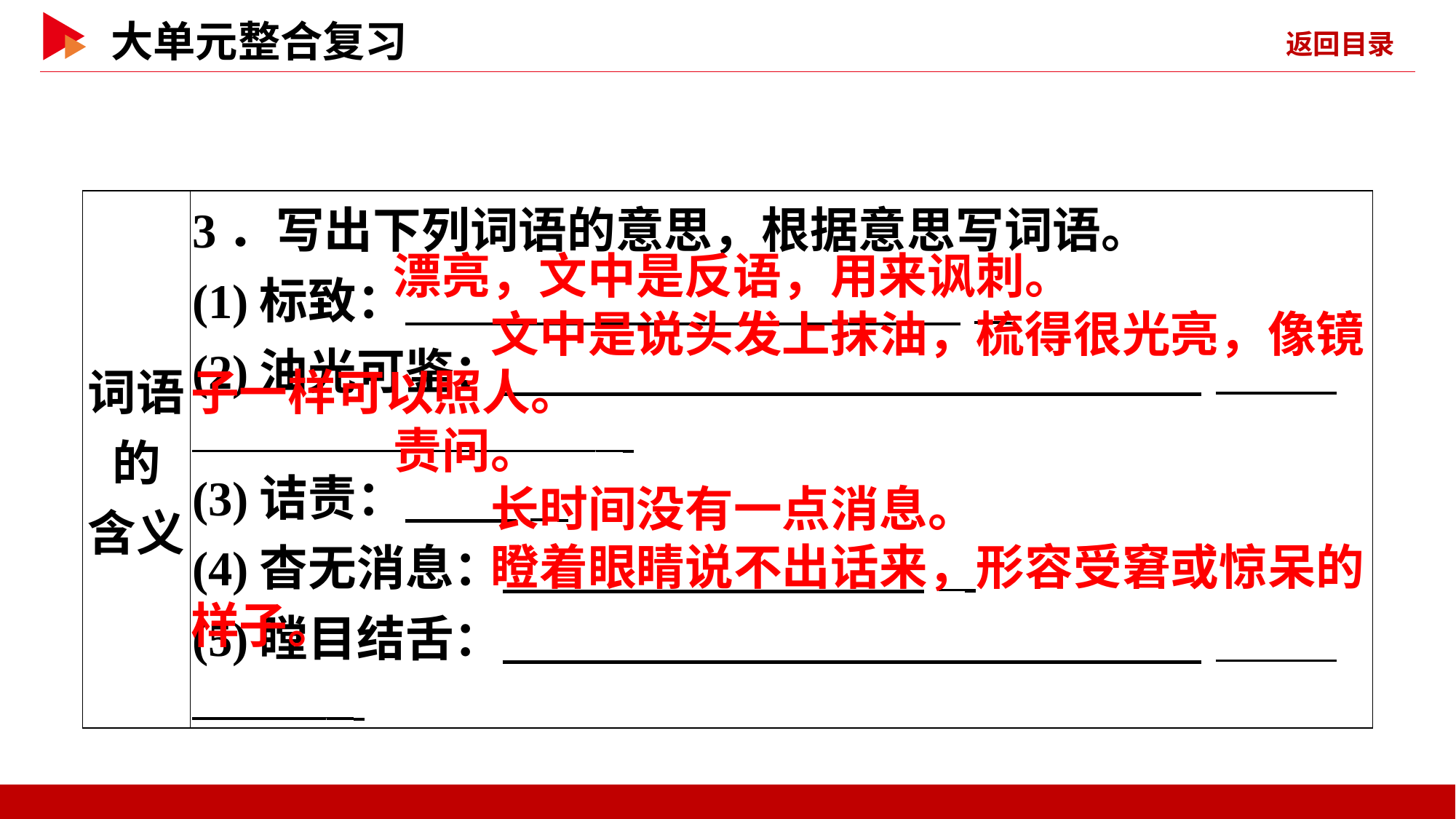

| 词语的 含义 | 3．写出下列词语的意思，根据意思写词语。 (1)标致： \_ (2)油光可鉴： \_ \_ (3)诘责： \_ (4)杳无消息： \_ (5)瞠目结舌： \_ \_ |
| --- | --- |
漂亮，文中是反语，用来讽刺。
文中是说头发上抹油，梳得很光亮，像镜
子一样可以照人。
责问。
长时间没有一点消息。
瞪着眼睛说不出话来，形容受窘或惊呆的
样子。